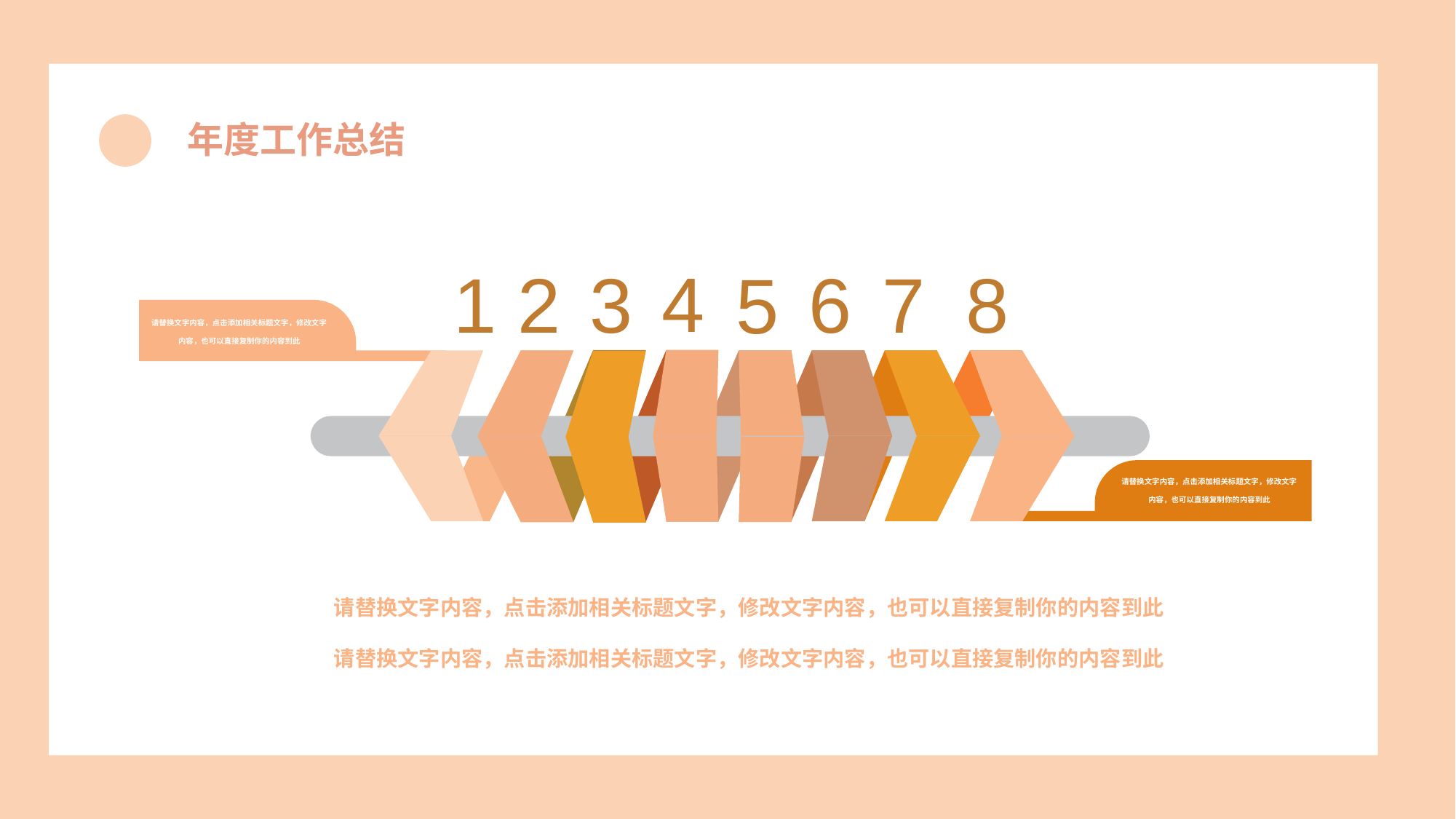

年度工作总结

4
1
2
3
6
7
8
5

请替换文字内容，点击添加相关标题文字，修改文字内容，也可以直接复制你的内容到此

请替换文字内容，点击添加相关标题文字，修改文字内容，也可以直接复制你的内容到此
请替换文字内容，点击添加相关标题文字，修改文字内容，也可以直接复制你的内容到此请替换文字内容，点击添加相关标题文字，修改文字内容，也可以直接复制你的内容到此